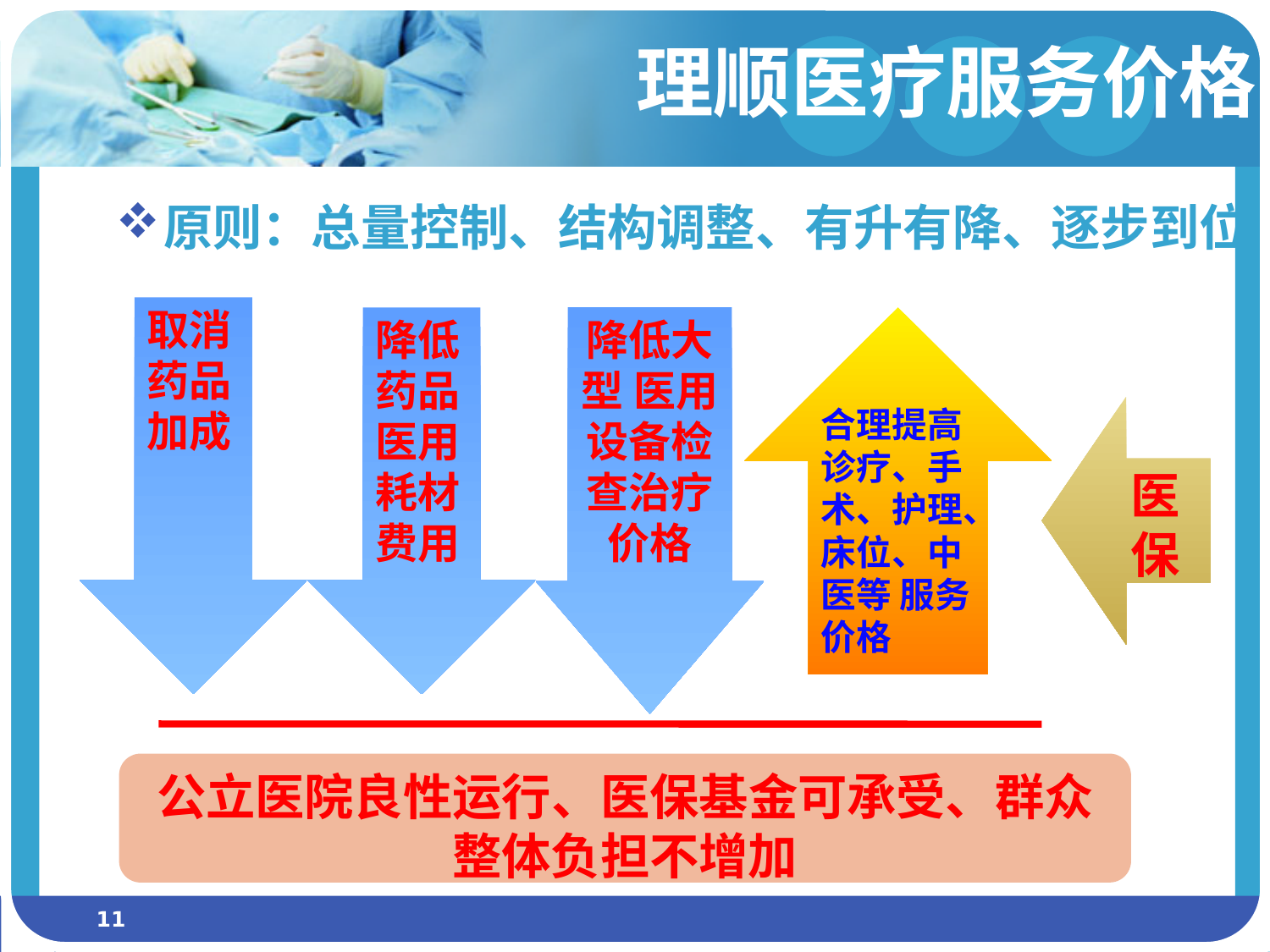

理顺医疗服务价格
原则：总量控制、结构调整、有升有降、逐步到位

取消药品加成
降低药品医用耗材费用
降低大型 医用设备检查治疗价格
合理提高诊疗、手术、护理、床位、中医等 服务价格

  医
  保
公立医院良性运行、医保基金可承受、群众整体负担不增加
11